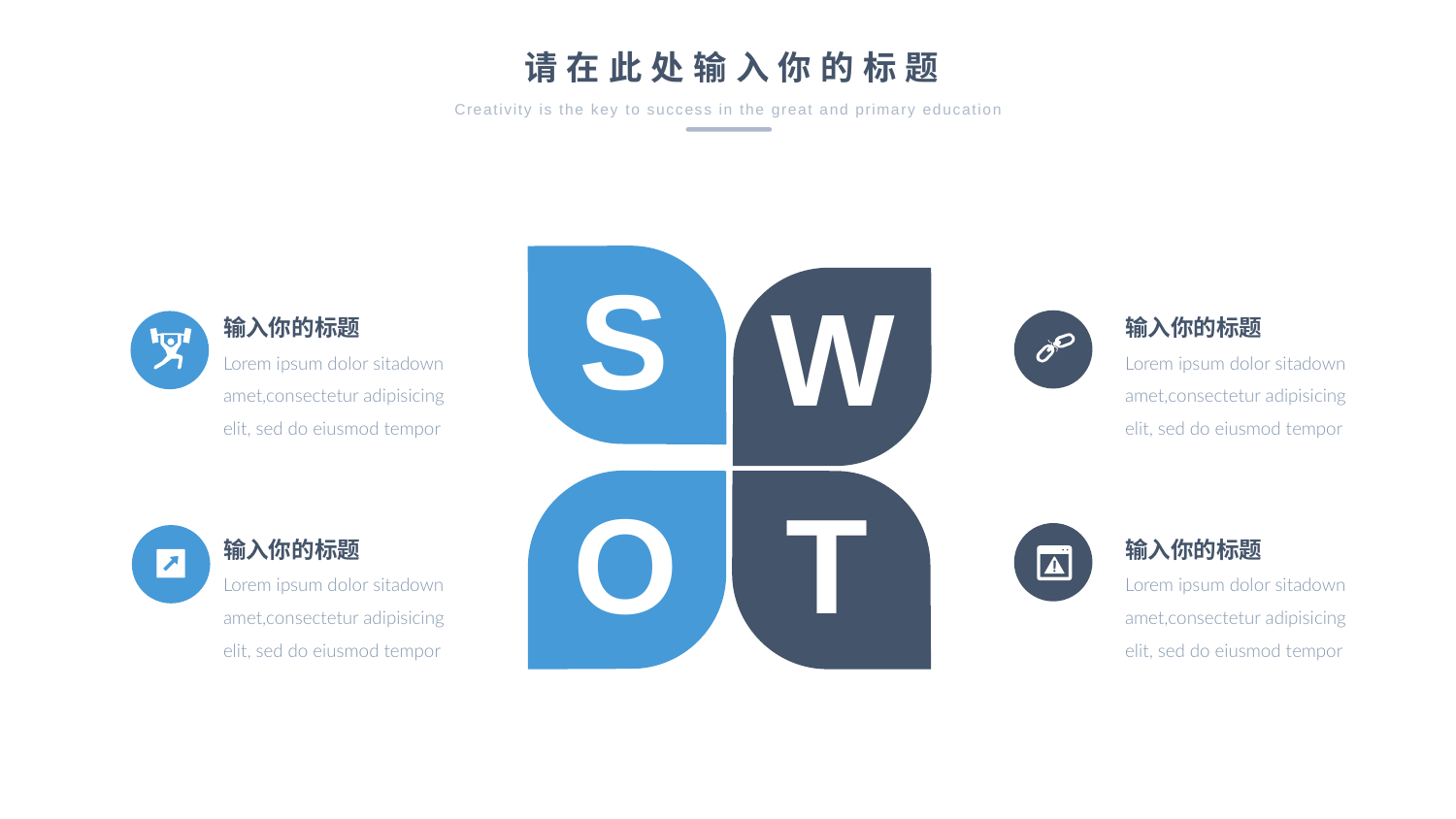

请在此处输入你的标题

Creativity is the key to success in the great and primary education

S

W
输入你的标题
Lorem ipsum dolor sitadown amet,consectetur adipisicing elit, sed do eiusmod tempor
输入你的标题
Lorem ipsum dolor sitadown amet,consectetur adipisicing elit, sed do eiusmod tempor

O
T
输入你的标题
Lorem ipsum dolor sitadown amet,consectetur adipisicing elit, sed do eiusmod tempor
输入你的标题
Lorem ipsum dolor sitadown amet,consectetur adipisicing elit, sed do eiusmod tempor